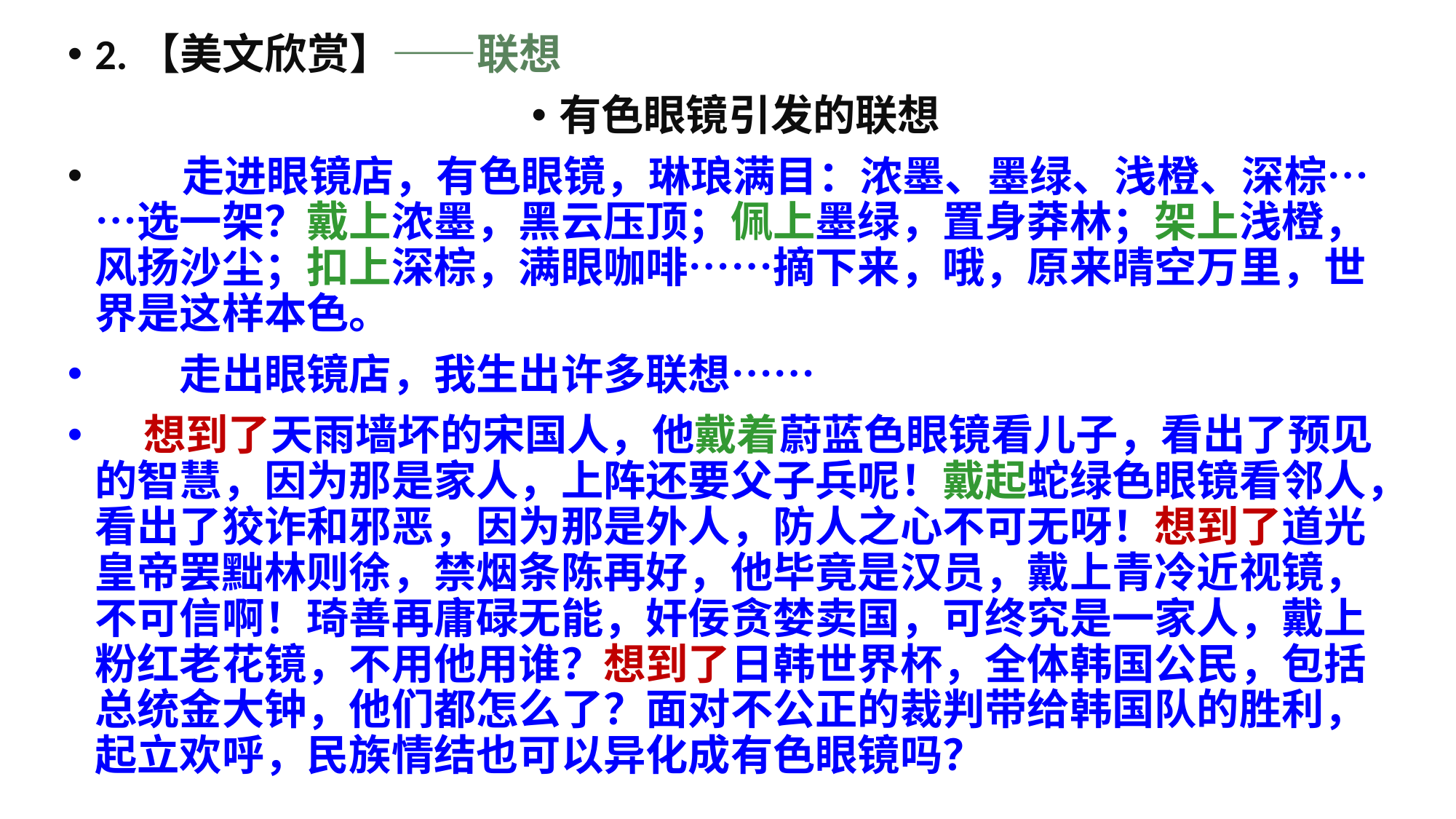

2.【美文欣赏】——联想
有色眼镜引发的联想
        走进眼镜店，有色眼镜，琳琅满目：浓墨、墨绿、浅橙、深棕……选一架？戴上浓墨，黑云压顶；佩上墨绿，置身莽林；架上浅橙，风扬沙尘；扣上深棕，满眼咖啡……摘下来，哦，原来晴空万里，世界是这样本色。
　　走出眼镜店，我生出许多联想……
    想到了天雨墙坏的宋国人，他戴着蔚蓝色眼镜看儿子，看出了预见的智慧，因为那是家人，上阵还要父子兵呢！戴起蛇绿色眼镜看邻人，看出了狡诈和邪恶，因为那是外人，防人之心不可无呀！想到了道光皇帝罢黜林则徐，禁烟条陈再好，他毕竟是汉员，戴上青冷近视镜，不可信啊！琦善再庸碌无能，奸佞贪婪卖国，可终究是一家人，戴上粉红老花镜，不用他用谁？想到了日韩世界杯，全体韩国公民，包括总统金大钟，他们都怎么了？面对不公正的裁判带给韩国队的胜利，起立欢呼，民族情结也可以异化成有色眼镜吗？